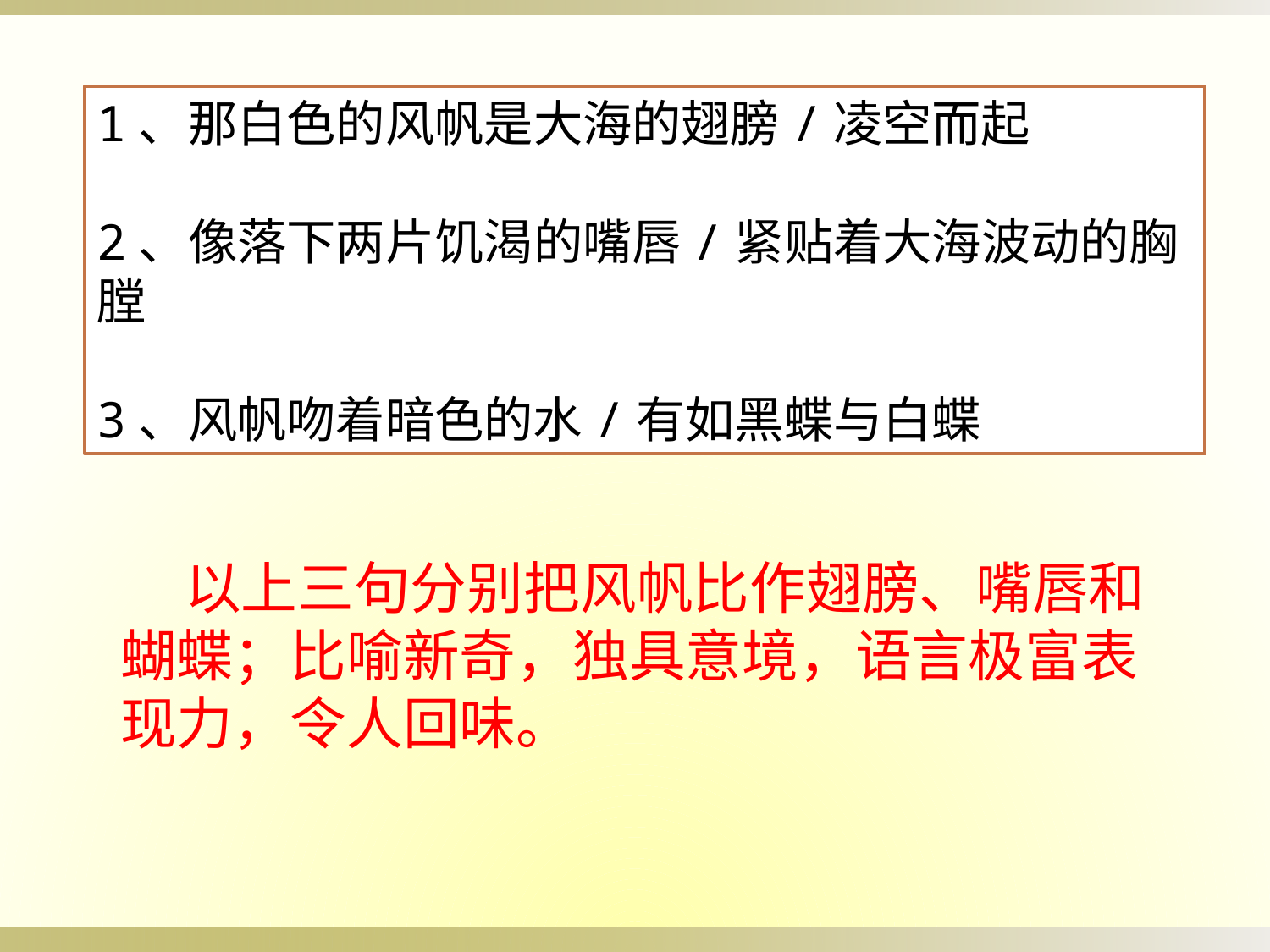

1、那白色的风帆是大海的翅膀/凌空而起

2、像落下两片饥渴的嘴唇/紧贴着大海波动的胸膛

3、风帆吻着暗色的水/有如黑蝶与白蝶
    以上三句分别把风帆比作翅膀、嘴唇和蝴蝶；比喻新奇，独具意境，语言极富表现力，令人回味。